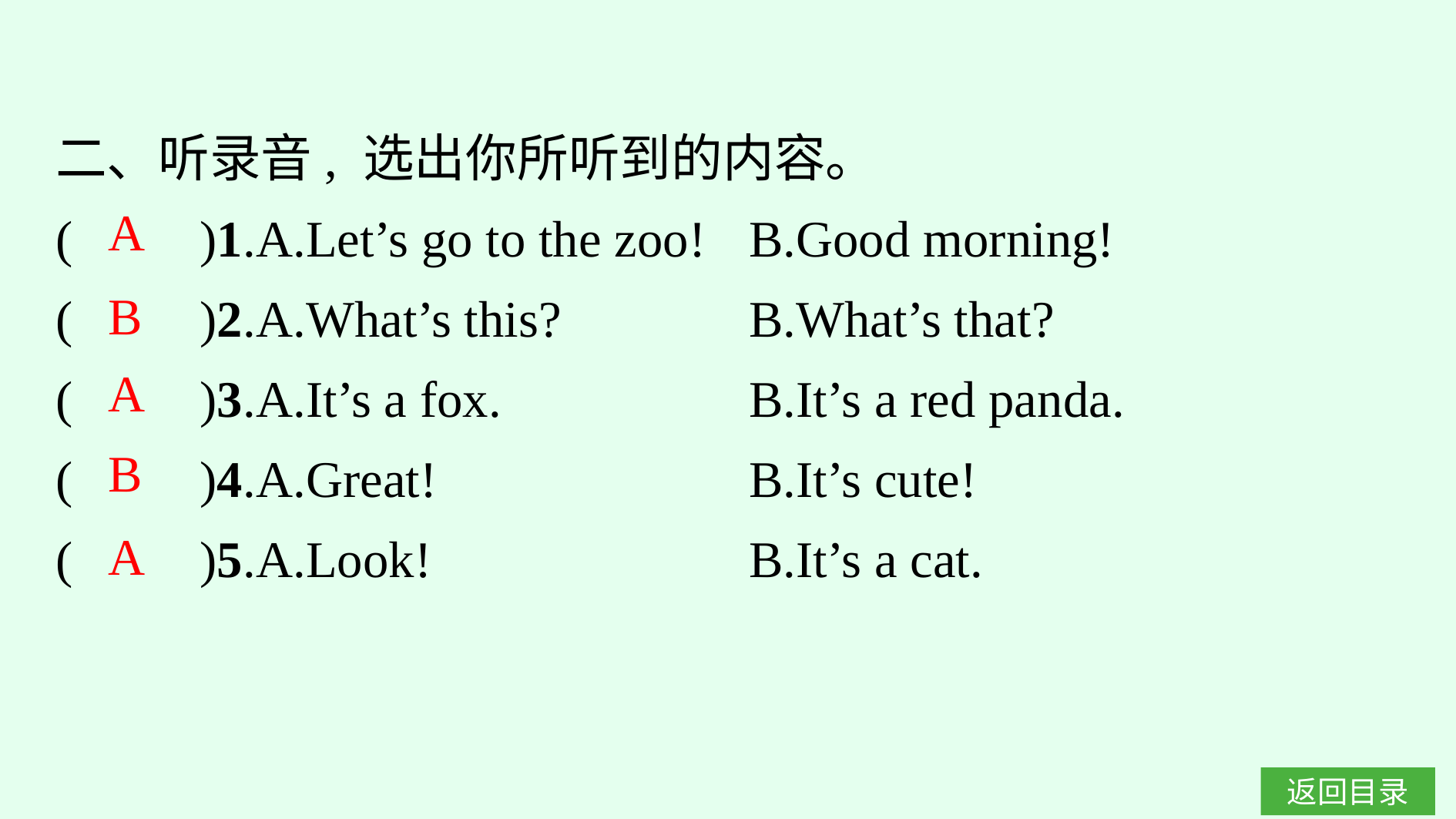

二、听录音, 选出你所听到的内容。
(　　)1.A.Let’s go to the zoo!	B.Good morning!
(　　)2.A.What’s this?			B.What’s that?
(　　)3.A.It’s a fox.			B.It’s a red panda.
(　　)4.A.Great!				B.It’s cute!
(　　)5.A.Look!				B.It’s a cat.
A
B
A
B
A